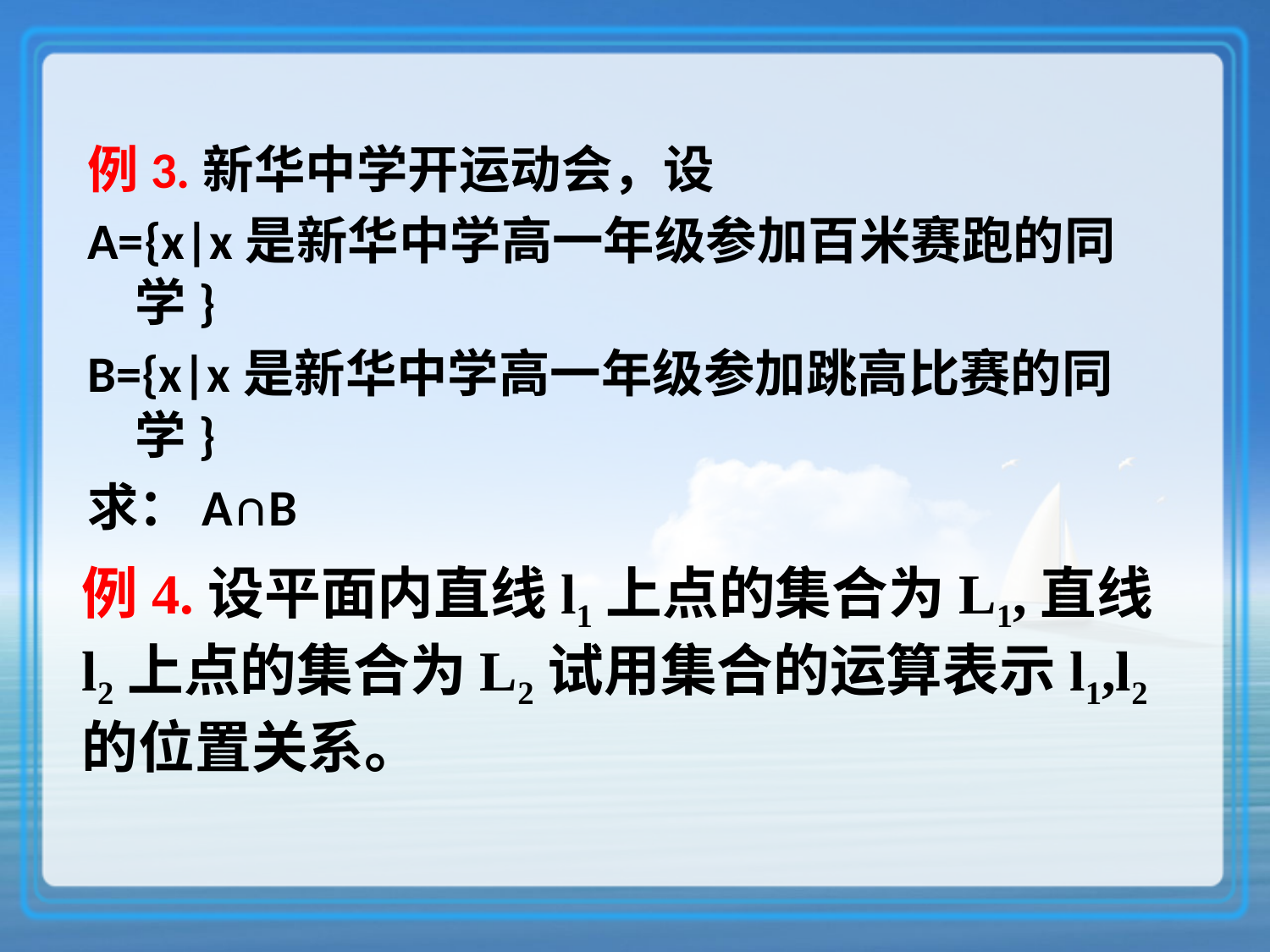

例3.新华中学开运动会，设
A={x|x是新华中学高一年级参加百米赛跑的同学}
B={x|x是新华中学高一年级参加跳高比赛的同学}
求：A∩B
例4.设平面内直线l1上点的集合为L1,直线l2上点的集合为L2试用集合的运算表示l1,l2的位置关系。